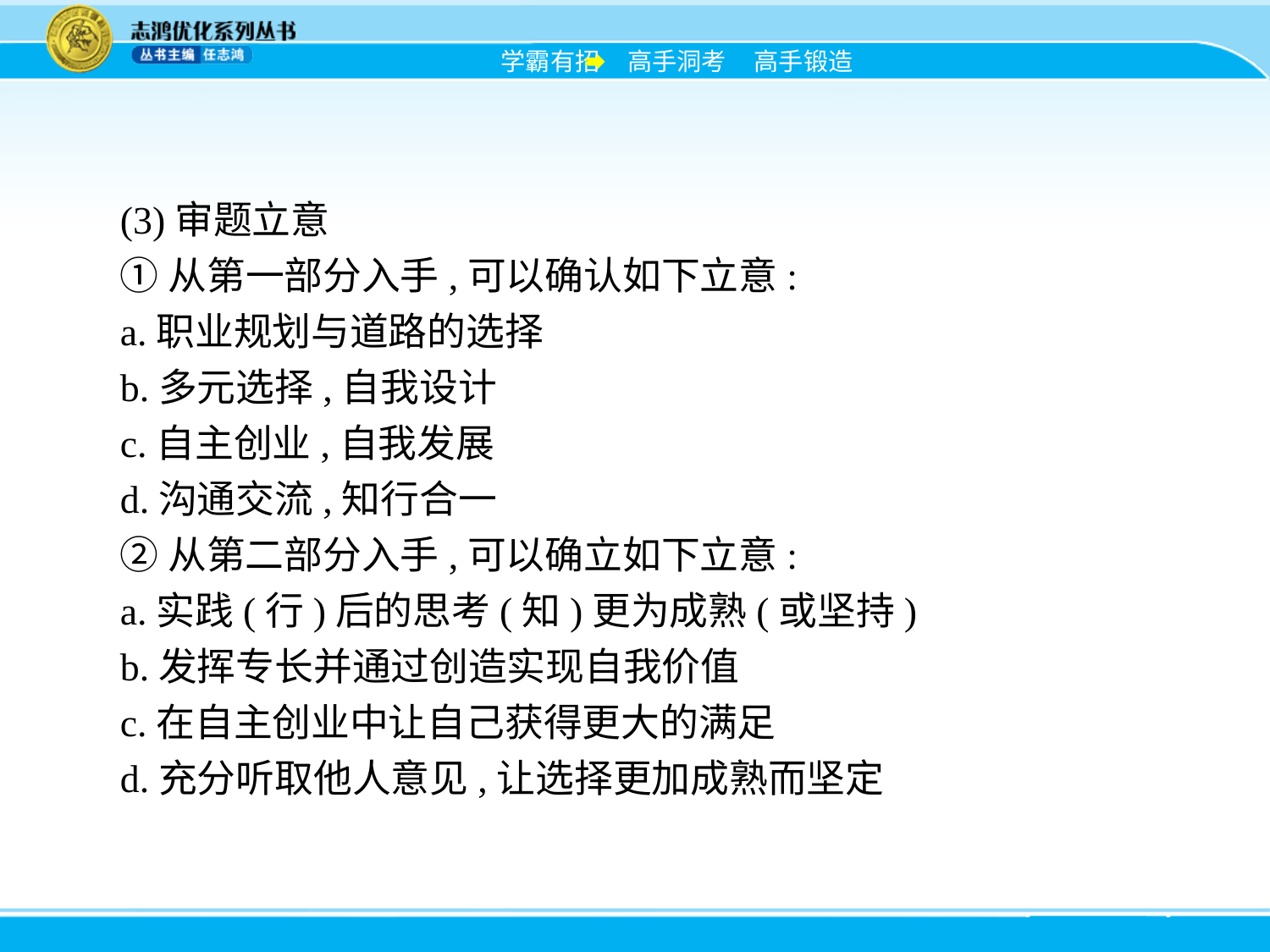

(3)审题立意
①从第一部分入手,可以确认如下立意:
a.职业规划与道路的选择
b.多元选择,自我设计
c.自主创业,自我发展
d.沟通交流,知行合一
②从第二部分入手,可以确立如下立意:
a.实践(行)后的思考(知)更为成熟(或坚持)
b.发挥专长并通过创造实现自我价值
c.在自主创业中让自己获得更大的满足
d.充分听取他人意见,让选择更加成熟而坚定